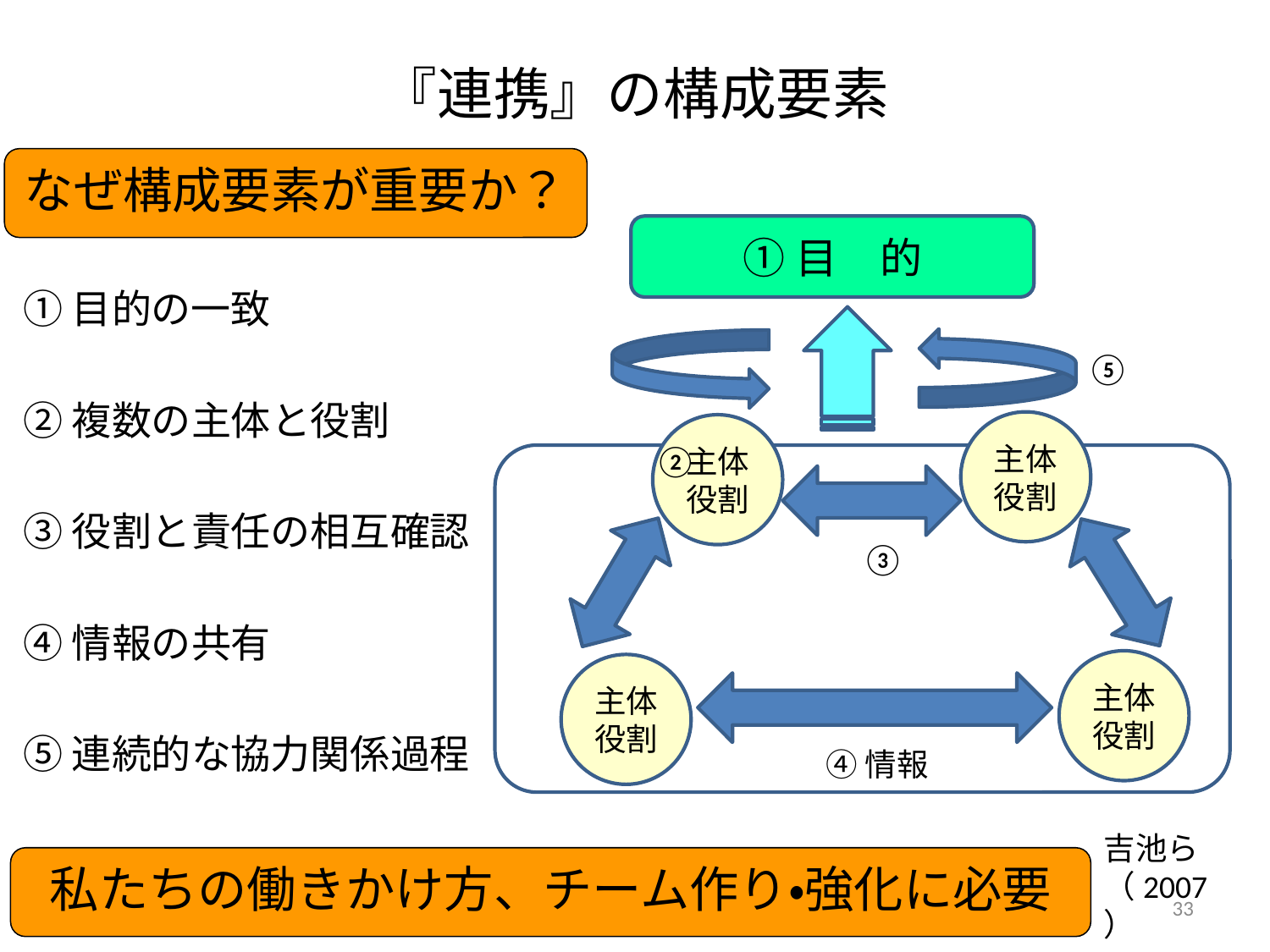

# 『連携』の構成要素
なぜ構成要素が重要か？
①目　的

⑤
主体
役割
主体
役割
②

③

主体
役割
主体
役割

④情報
①目的の一致

②複数の主体と役割

③役割と責任の相互確認

④情報の共有

⑤連続的な協力関係過程
吉池ら
（2007）
私たちの働きかけ方、チーム作り・強化に必要
33